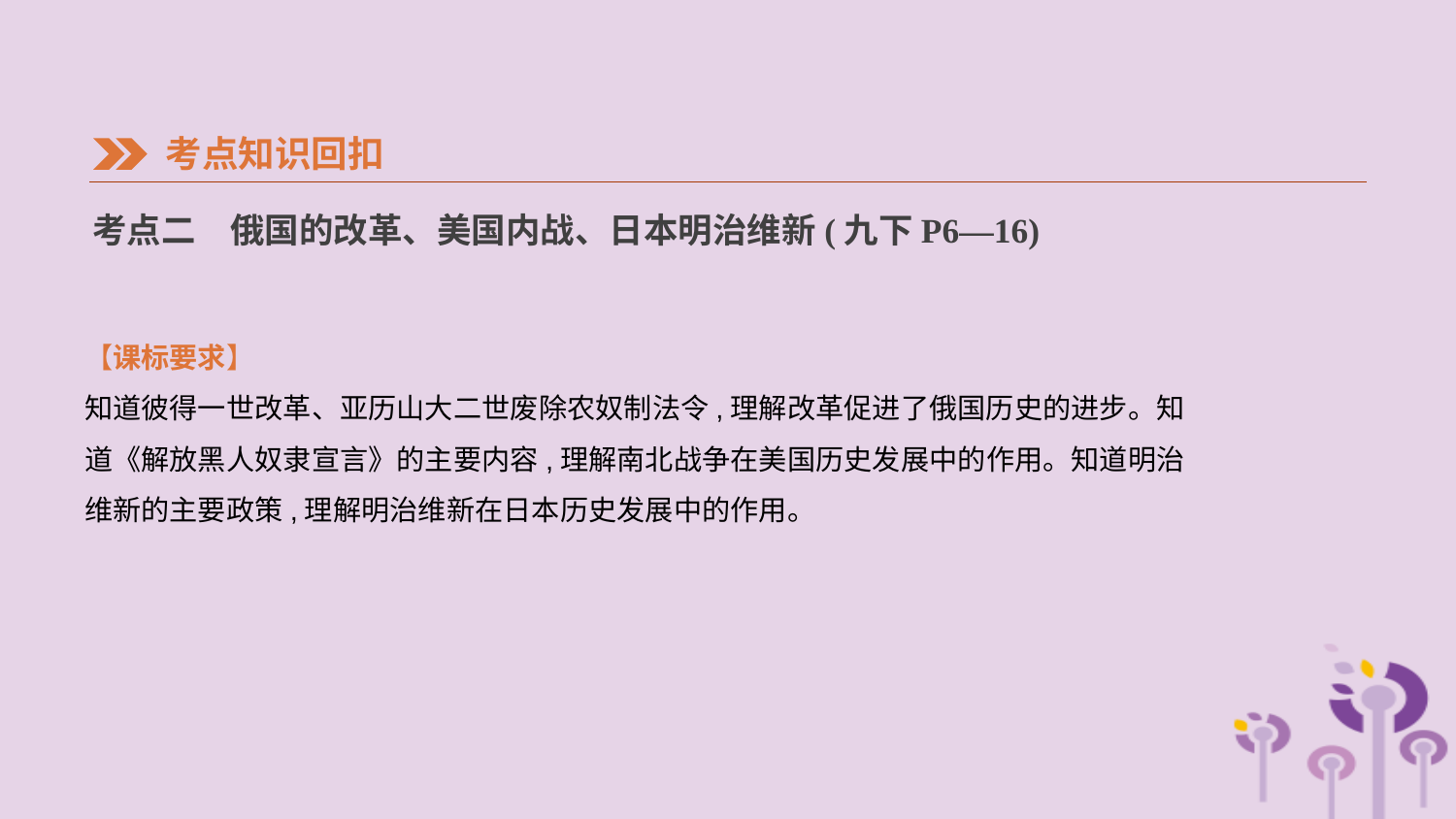

考点知识回扣

考点二　俄国的改革、美国内战、日本明治维新(九下P6—16)
【课标要求】
知道彼得一世改革、亚历山大二世废除农奴制法令,理解改革促进了俄国历史的进步。知道《解放黑人奴隶宣言》的主要内容,理解南北战争在美国历史发展中的作用。知道明治维新的主要政策,理解明治维新在日本历史发展中的作用。